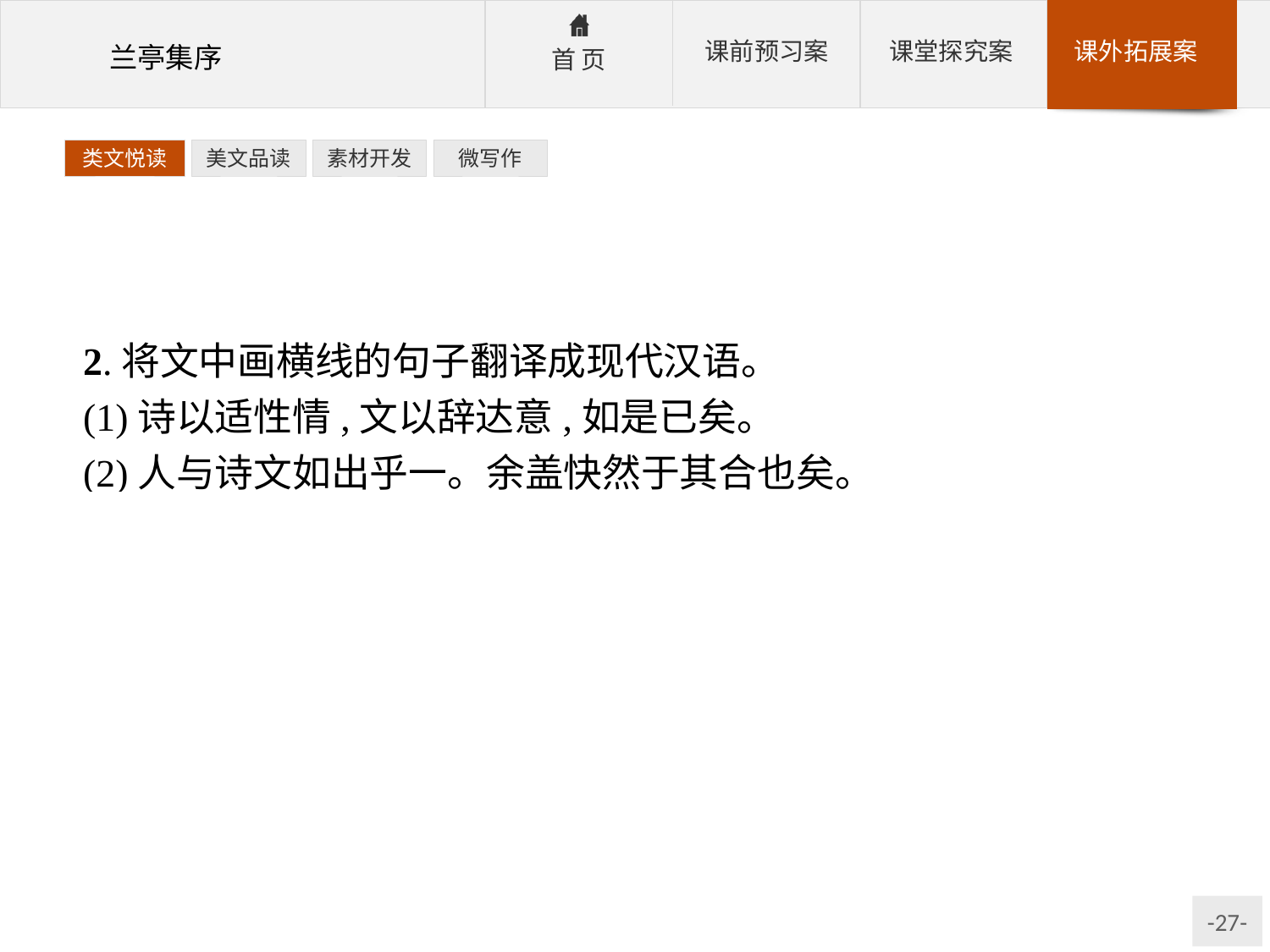

类文悦读
美文品读
素材开发
微写作
2.将文中画横线的句子翻译成现代汉语。
(1)诗以适性情,文以辞达意,如是已矣。
(2)人与诗文如出乎一。余盖快然于其合也矣。
参考答案:(1)诗就是来满足性情的,文章就是用来表情达意的,只不过如此而已。
(2)人与诗文如出一辙。我对他诗文与人品的相合十分高兴。